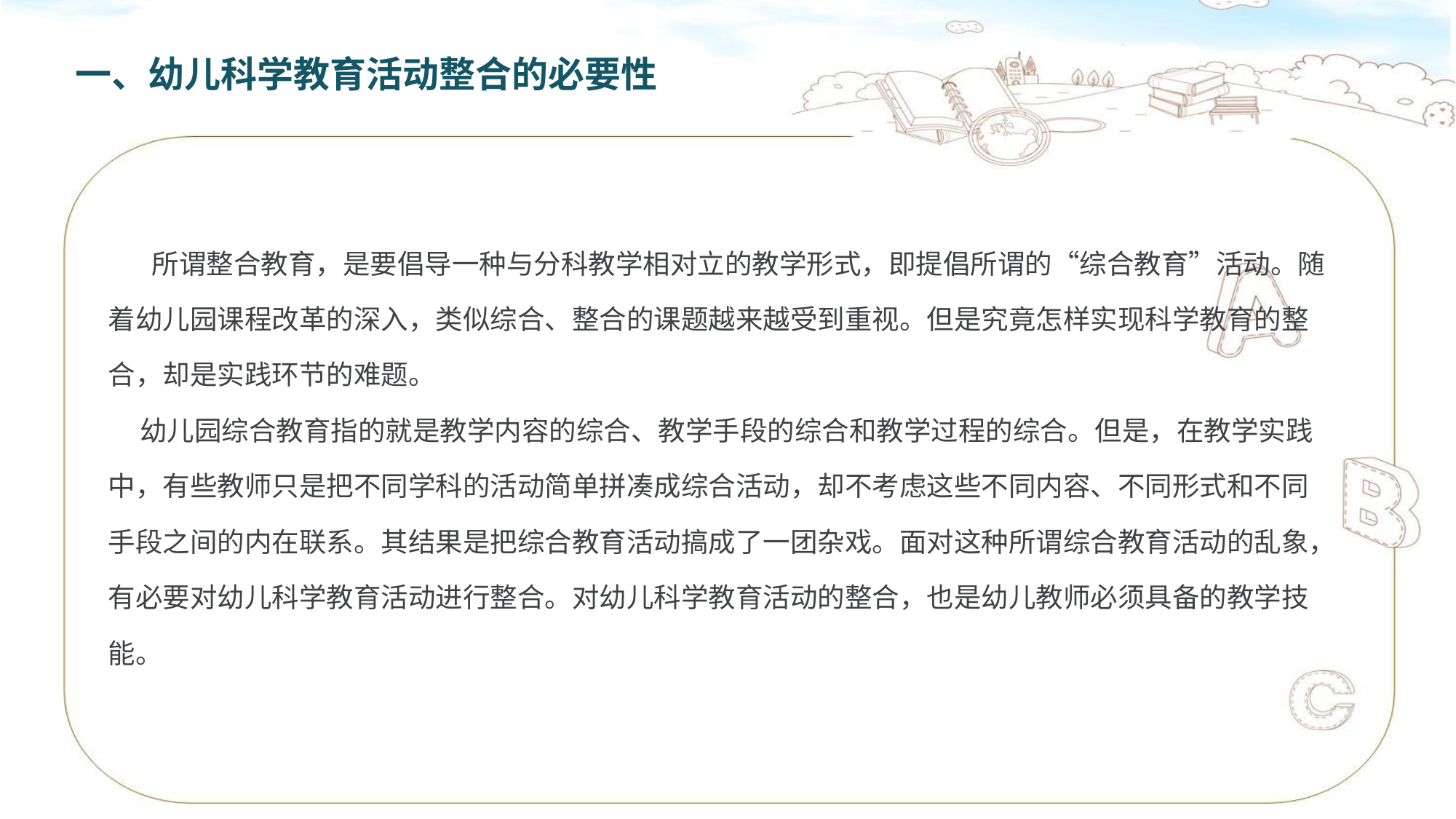

一、幼儿科学教育活动整合的必要性
      所谓整合教育，是要倡导一种与分科教学相对立的教学形式，即提倡所谓的“综合教育”活动。随着幼儿园课程改革的深入，类似综合、整合的课题越来越受到重视。但是究竟怎样实现科学教育的整合，却是实践环节的难题。
    幼儿园综合教育指的就是教学内容的综合、教学手段的综合和教学过程的综合。但是，在教学实践中，有些教师只是把不同学科的活动简单拼凑成综合活动，却不考虑这些不同内容、不同形式和不同手段之间的内在联系。其结果是把综合教育活动搞成了一团杂戏。面对这种所谓综合教育活动的乱象，有必要对幼儿科学教育活动进行整合。对幼儿科学教育活动的整合，也是幼儿教师必须具备的教学技能。